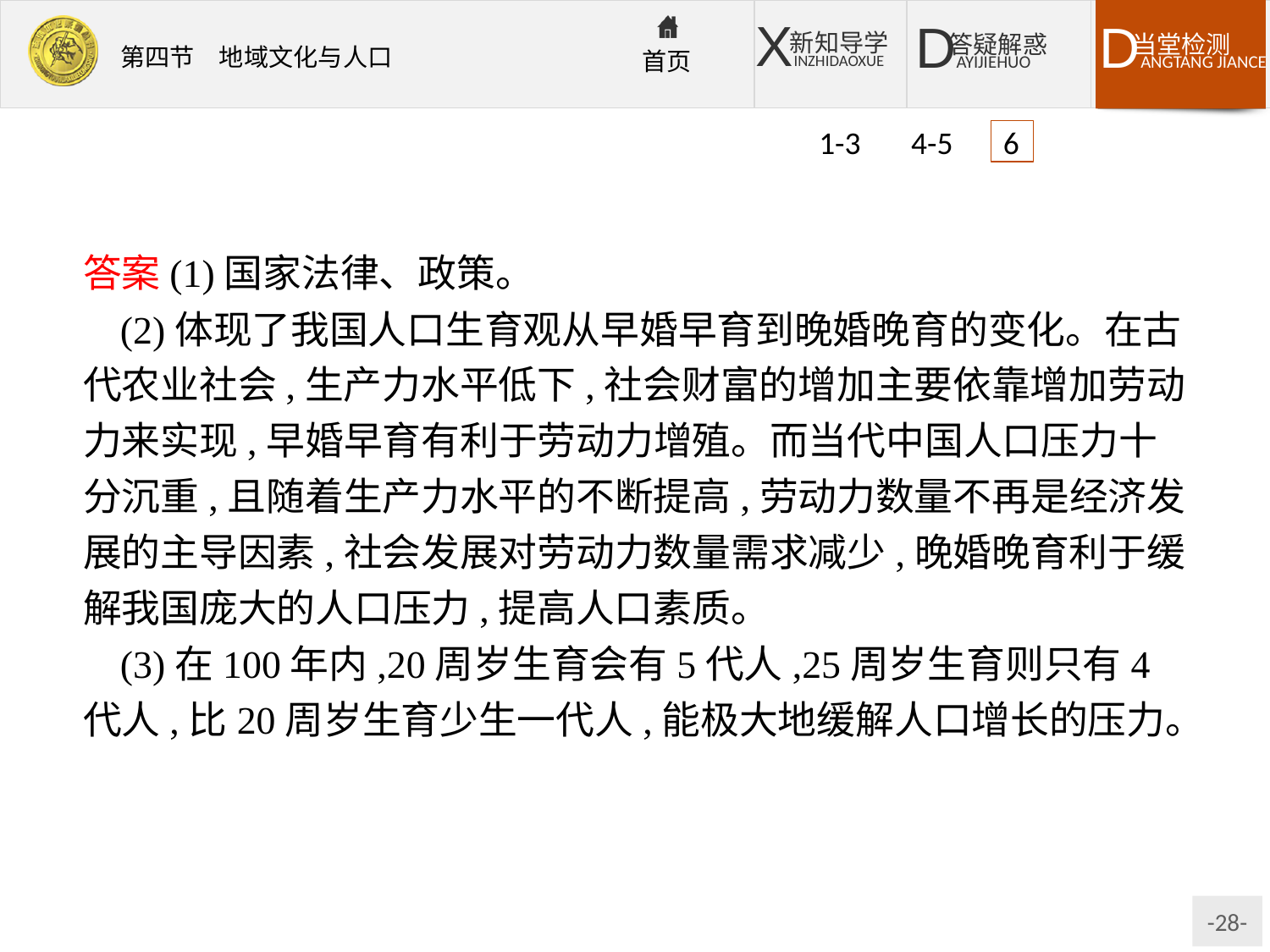

1-3       4-5       6

答案(1)国家法律、政策。
(2)体现了我国人口生育观从早婚早育到晚婚晚育的变化。在古代农业社会,生产力水平低下,社会财富的增加主要依靠增加劳动力来实现,早婚早育有利于劳动力增殖。而当代中国人口压力十分沉重,且随着生产力水平的不断提高,劳动力数量不再是经济发展的主导因素,社会发展对劳动力数量需求减少,晚婚晚育利于缓解我国庞大的人口压力,提高人口素质。
(3)在100年内,20周岁生育会有5代人,25周岁生育则只有4代人,比20周岁生育少生一代人,能极大地缓解人口增长的压力。